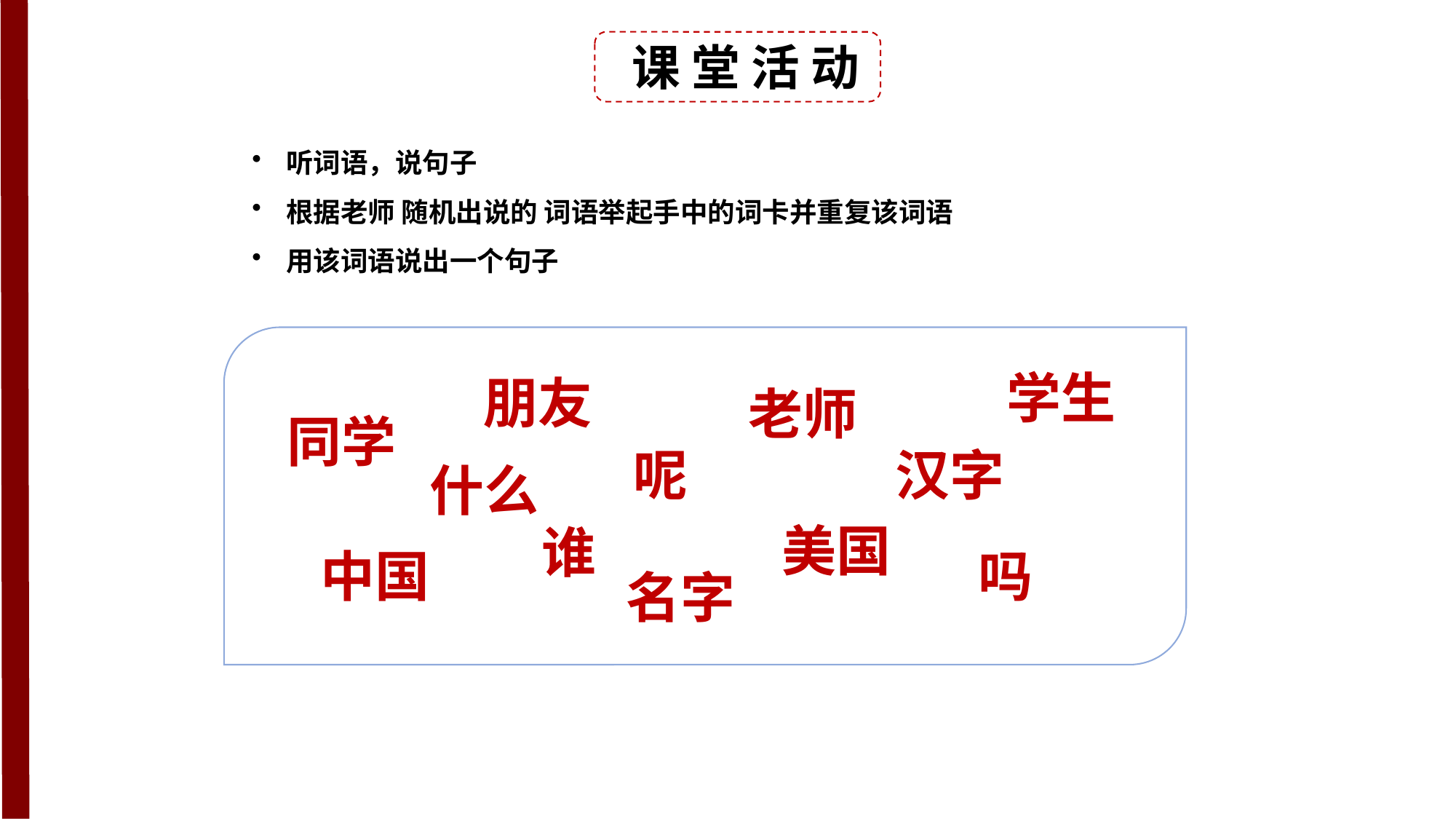

课 堂 活 动

听词语，说句子
根据老师 随机出说的 词语举起手中的词卡并重复该词语
用该词语说出一个句子

学生
朋友
老师
同学
呢
汉字
什么
美国
谁
中国
吗
名字